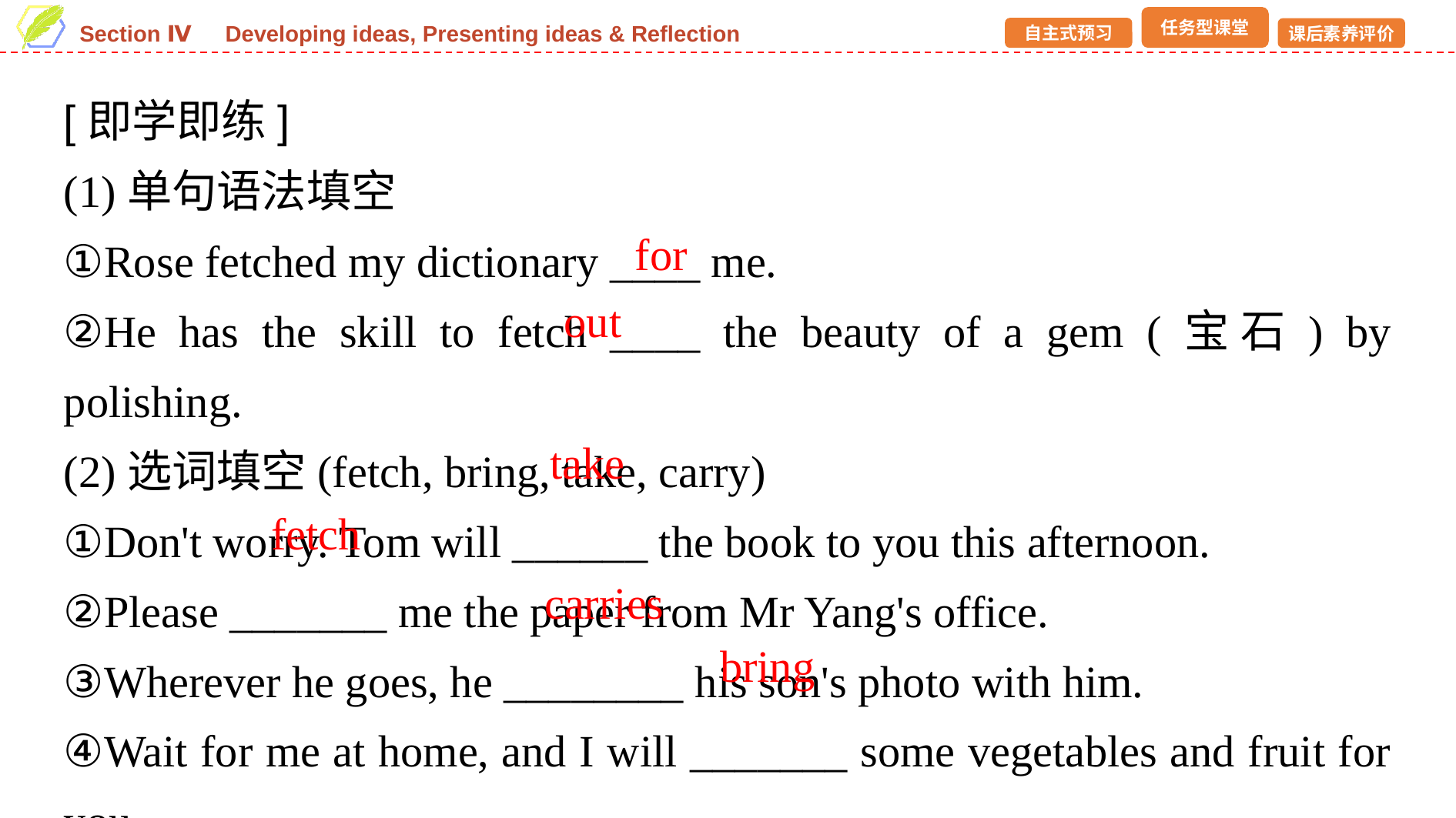

[即学即练]
(1)单句语法填空
①Rose fetched my dictionary ____ me.
②He has the skill to fetch ____ the beauty of a gem (宝石) by polishing.
(2)选词填空(fetch, bring, take, carry)
①Don't worry. Tom will ______ the book to you this afternoon.
②Please _______ me the paper from Mr Yang's office.
③Wherever he goes, he ________ his son's photo with him.
④Wait for me at home, and I will _______ some vegetables and fruit for you.
for
out
take
fetch
carries
bring